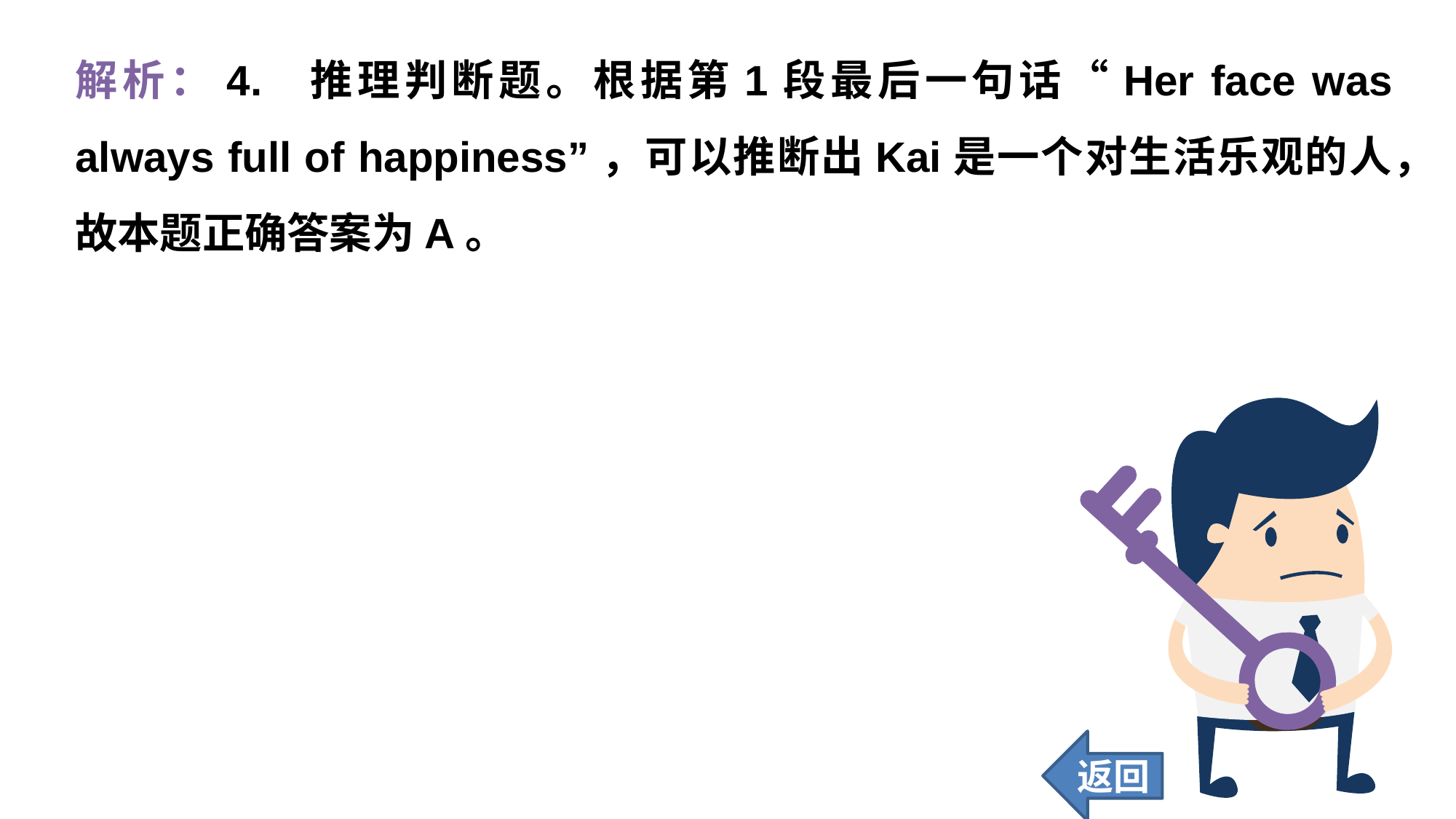

解析：4.  推理判断题。根据第1段最后一句话“Her face was always full of happiness”，可以推断出Kai是一个对生活乐观的人，故本题正确答案为A。

返回
194